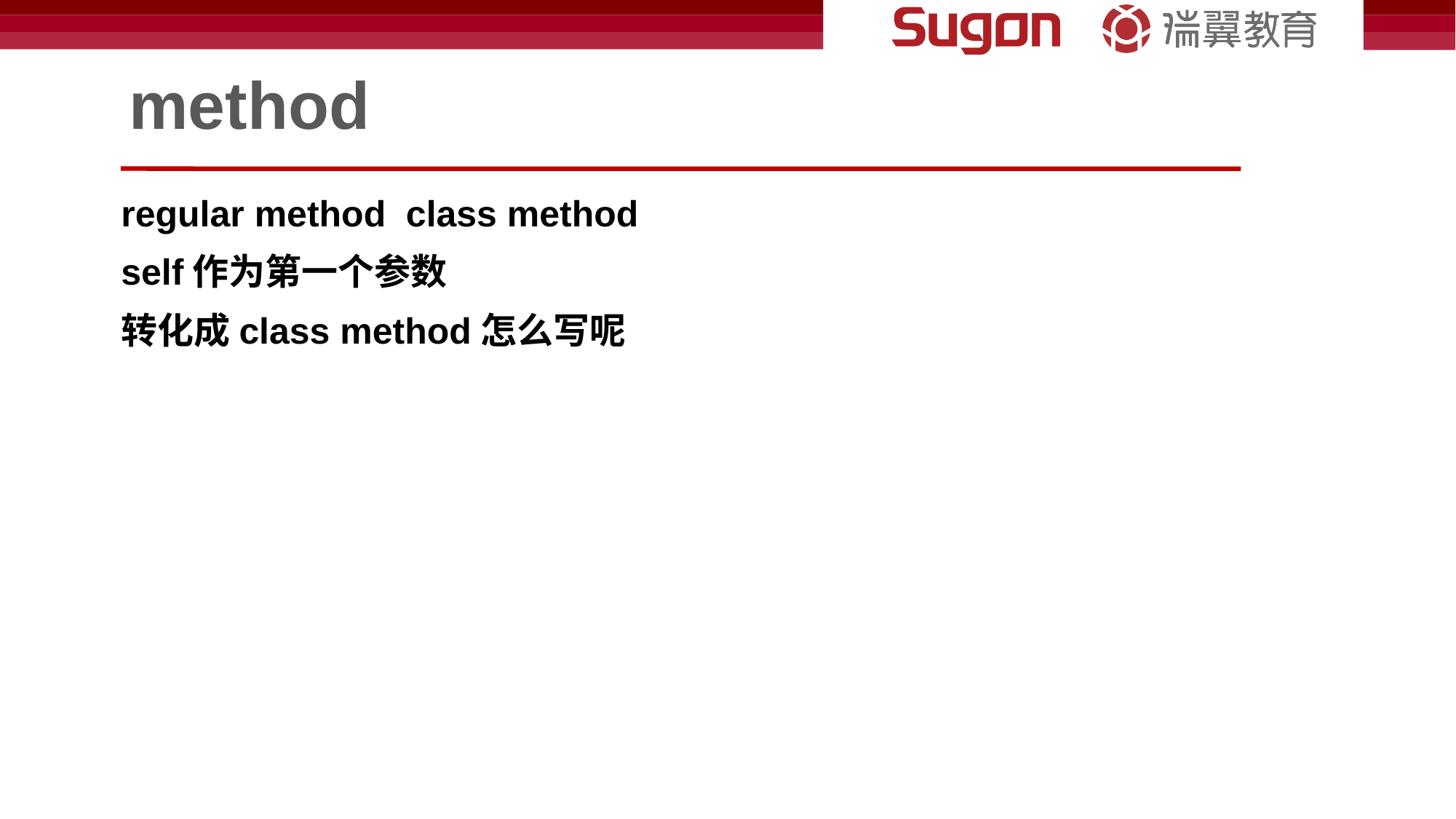

# method
regular method  class method
self作为第一个参数
转化成class method怎么写呢